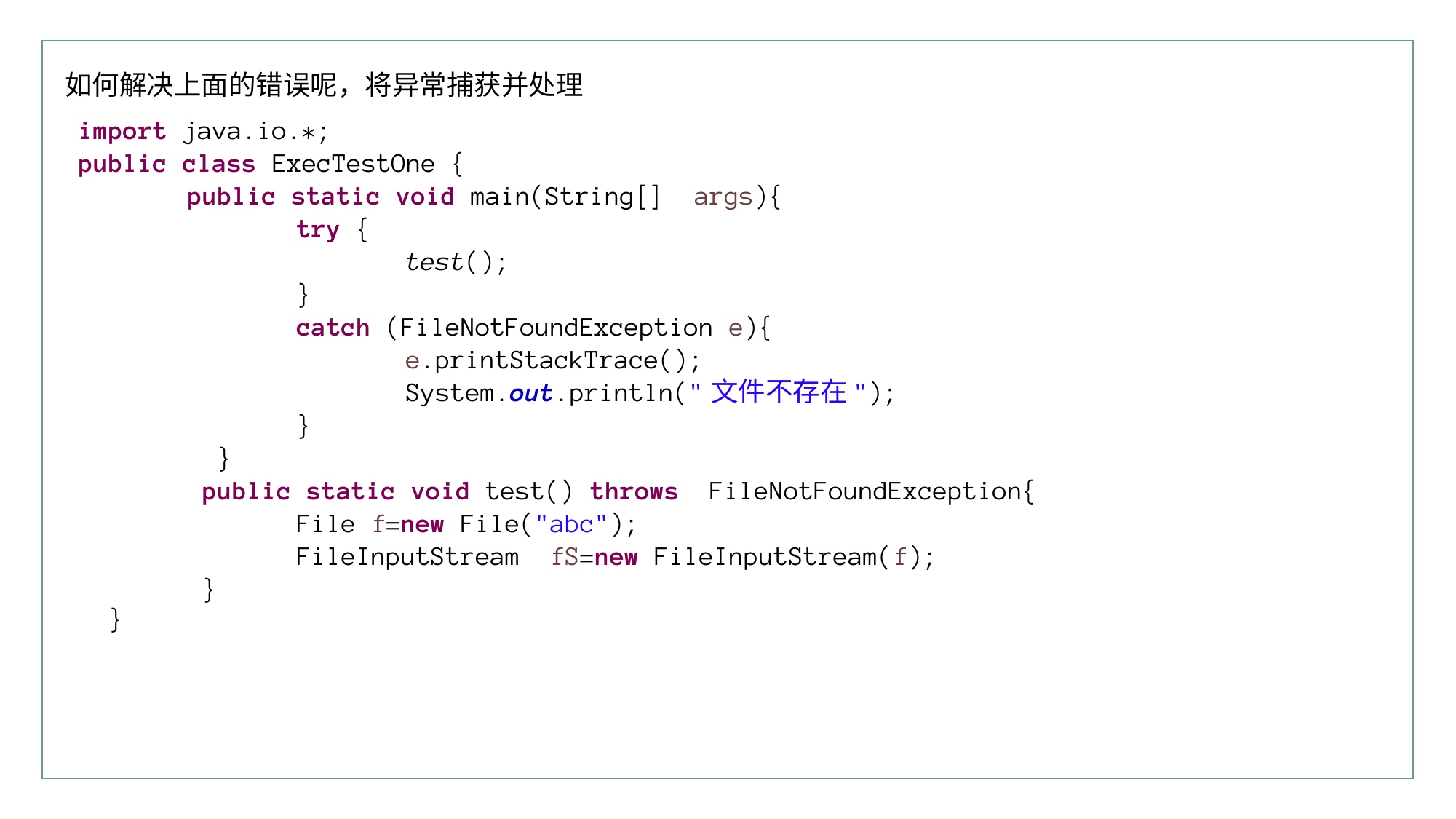

行业PPT模板http://www.XX.com/hangye/

如何解决上面的错误呢，将异常捕获并处理
import java.io.*;
public class ExecTestOne {
	public static void main(String[]  args){
		try {
			test();
		}
		catch (FileNotFoundException e){
			e.printStackTrace();
			System.out.println("文件不存在");
		}
	  }
	 public static void test() throws  FileNotFoundException{
		File f=new File("abc");
		FileInputStream  fS=new FileInputStream(f);
	 }
}